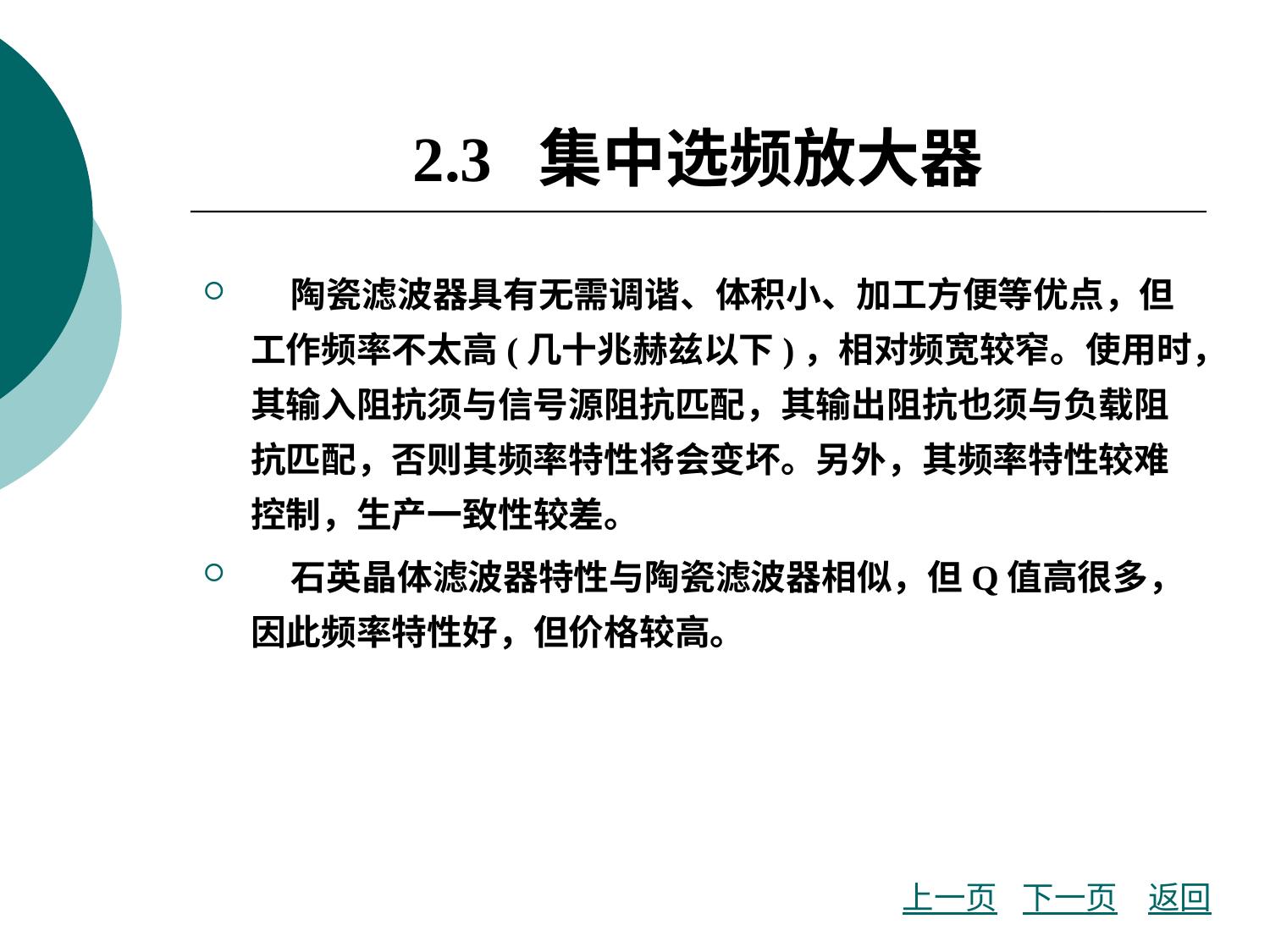

# 2.3  集中选频放大器
    陶瓷滤波器具有无需调谐、体积小、加工方便等优点，但工作频率不太高(几十兆赫兹以下)，相对频宽较窄。使用时，其输入阻抗须与信号源阻抗匹配，其输出阻抗也须与负载阻抗匹配，否则其频率特性将会变坏。另外，其频率特性较难控制，生产一致性较差。
    石英晶体滤波器特性与陶瓷滤波器相似，但Q值高很多，因此频率特性好，但价格较高。
上一页
下一页
返回